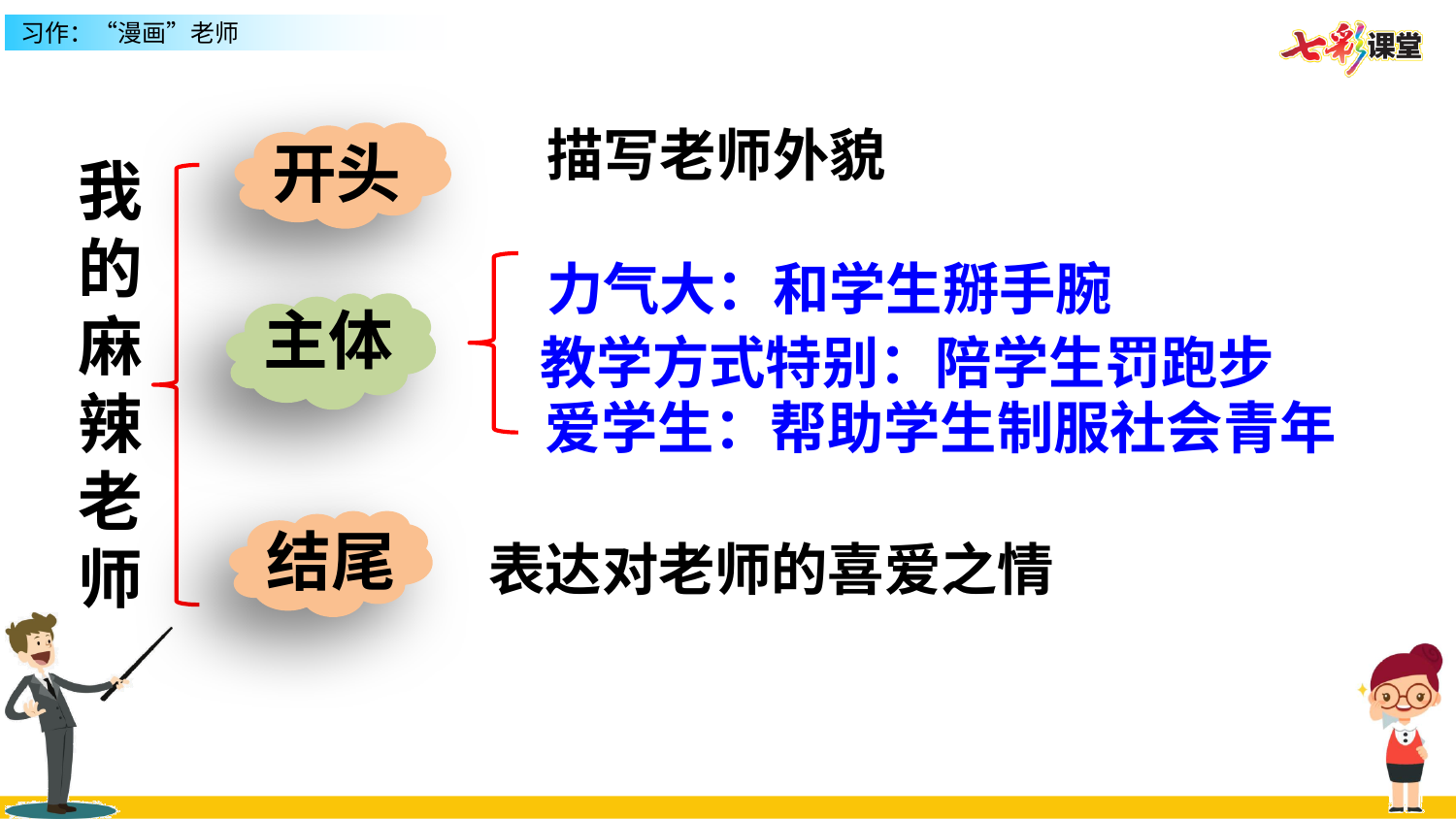

描写老师外貌

开头
我的麻辣老师

力气大：和学生掰手腕

主体

教学方式特别：陪学生罚跑步
爱学生：帮助学生制服社会青年

结尾
表达对老师的喜爱之情